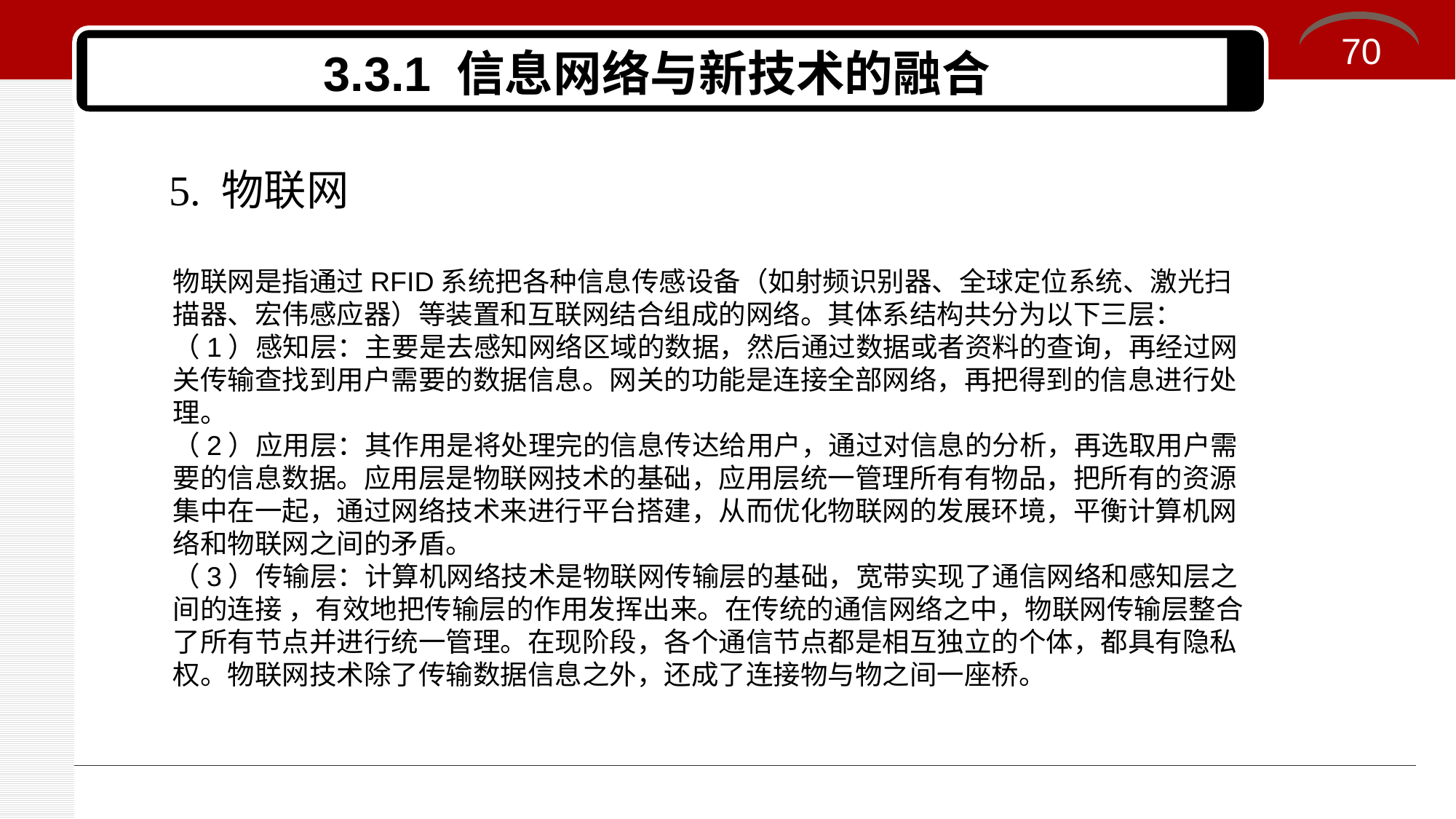

70
# 3.3.1 信息网络与新技术的融合
5. 物联网
物联网是指通过RFID系统把各种信息传感设备（如射频识别器、全球定位系统、激光扫描器、宏伟感应器）等装置和互联网结合组成的网络。其体系结构共分为以下三层：
（1）感知层：主要是去感知网络区域的数据，然后通过数据或者资料的查询，再经过网关传输查找到用户需要的数据信息。网关的功能是连接全部网络，再把得到的信息进行处理。
（2）应用层：其作用是将处理完的信息传达给用户，通过对信息的分析，再选取用户需要的信息数据。应用层是物联网技术的基础，应用层统一管理所有有物品，把所有的资源集中在一起，通过网络技术来进行平台搭建，从而优化物联网的发展环境，平衡计算机网络和物联网之间的矛盾。
（3）传输层：计算机网络技术是物联网传输层的基础，宽带实现了通信网络和感知层之间的连接 ，有效地把传输层的作用发挥出来。在传统的通信网络之中，物联网传输层整合了所有节点并进行统一管理。在现阶段，各个通信节点都是相互独立的个体，都具有隐私权。物联网技术除了传输数据信息之外，还成了连接物与物之间一座桥。